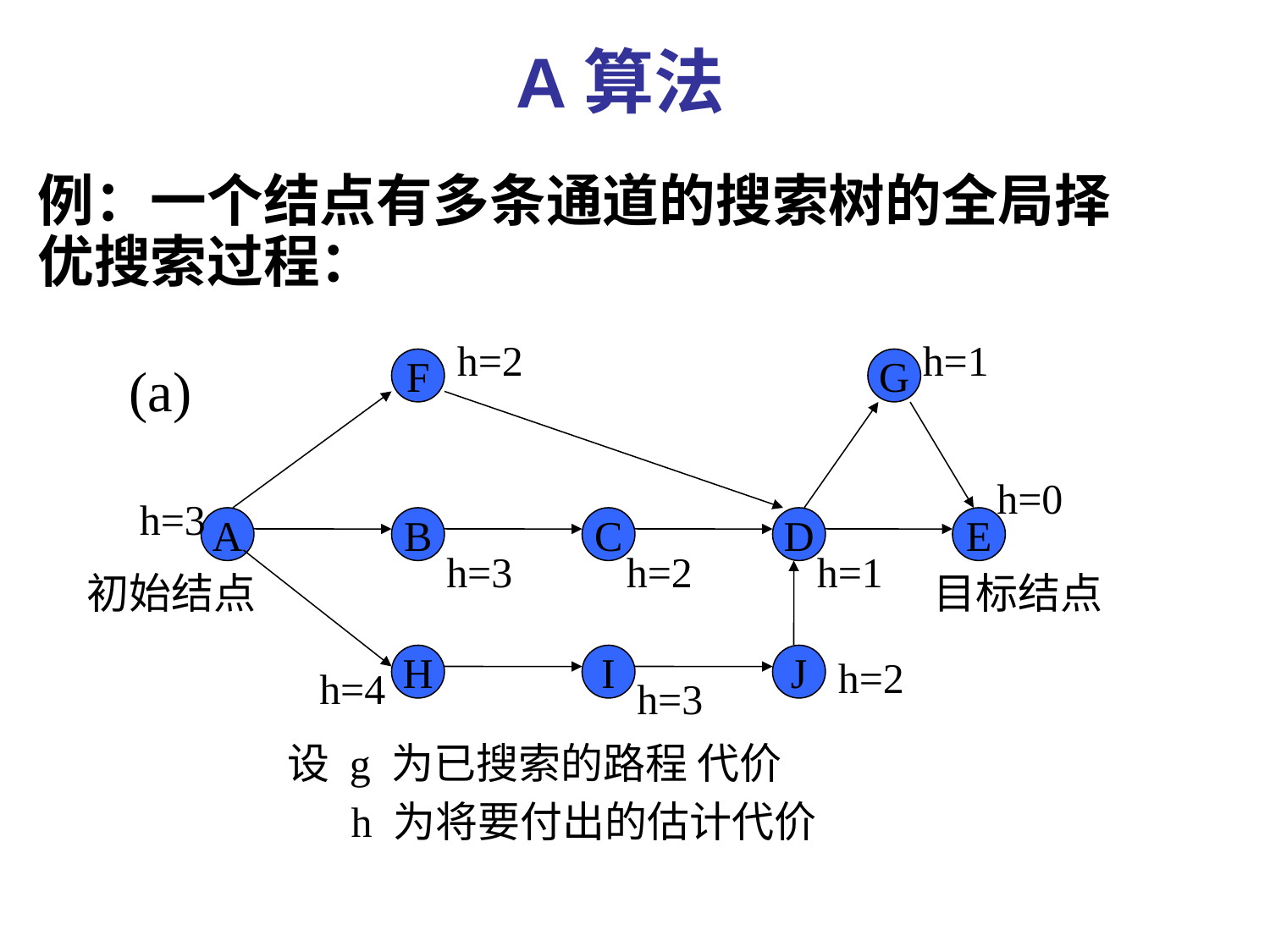

A算法
例：一个结点有多条通道的搜索树的全局择优搜索过程：
h=2
h=1
(a)
F
G

h=0
h=3
A
B
C
D
E

h=3
h=2
h=1

初始结点

目标结点
H
I
J
h=2
h=4

h=3

设 g 为已搜索的路程 代价
      h 为将要付出的估计代价